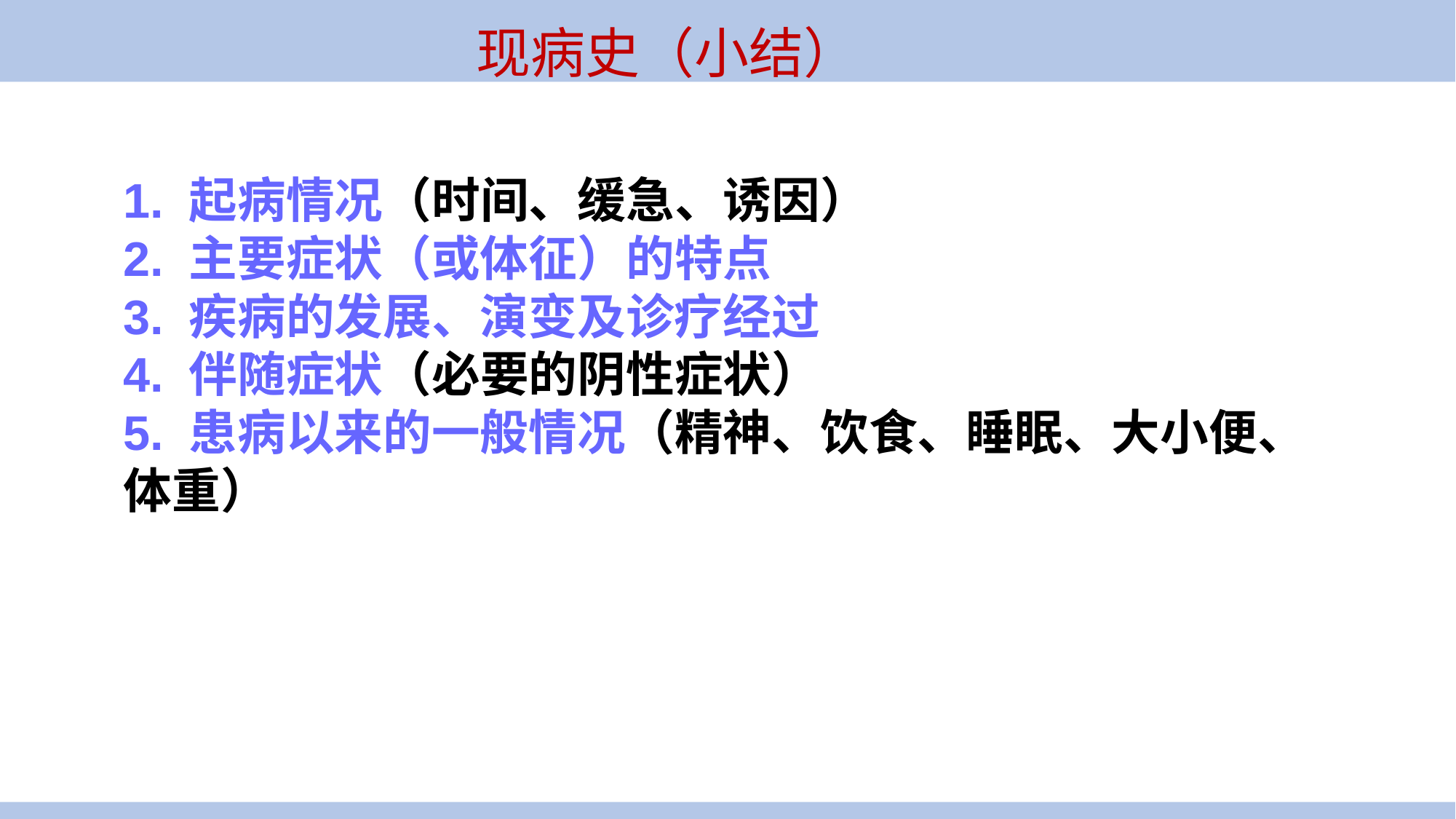

# 现病史（小结）
案例导入
1. 起病情况（时间、缓急、诱因）
2. 主要症状（或体征）的特点
3. 疾病的发展、演变及诊疗经过
4. 伴随症状（必要的阴性症状）
5. 患病以来的一般情况（精神、饮食、睡眠、大小便、体重）